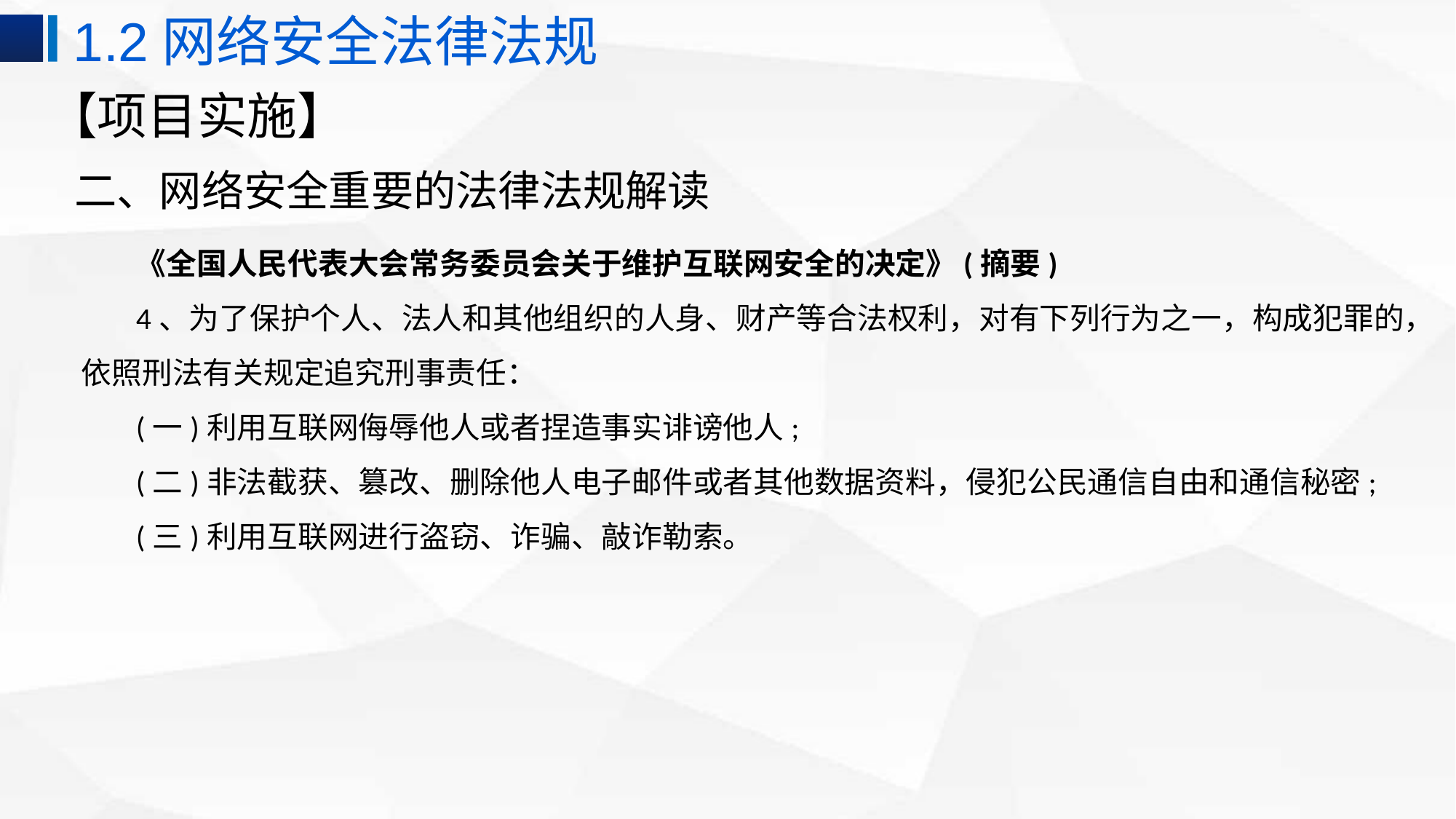

1.2网络安全法律法规

# 【项目实施】
二、网络安全重要的法律法规解读
《全国人民代表大会常务委员会关于维护互联网安全的决定》(摘要)
4、为了保护个人、法人和其他组织的人身、财产等合法权利，对有下列行为之一，构成犯罪的，依照刑法有关规定追究刑事责任：
(一)利用互联网侮辱他人或者捏造事实诽谤他人;
(二)非法截获、篡改、删除他人电子邮件或者其他数据资料，侵犯公民通信自由和通信秘密;
(三)利用互联网进行盗窃、诈骗、敲诈勒索。